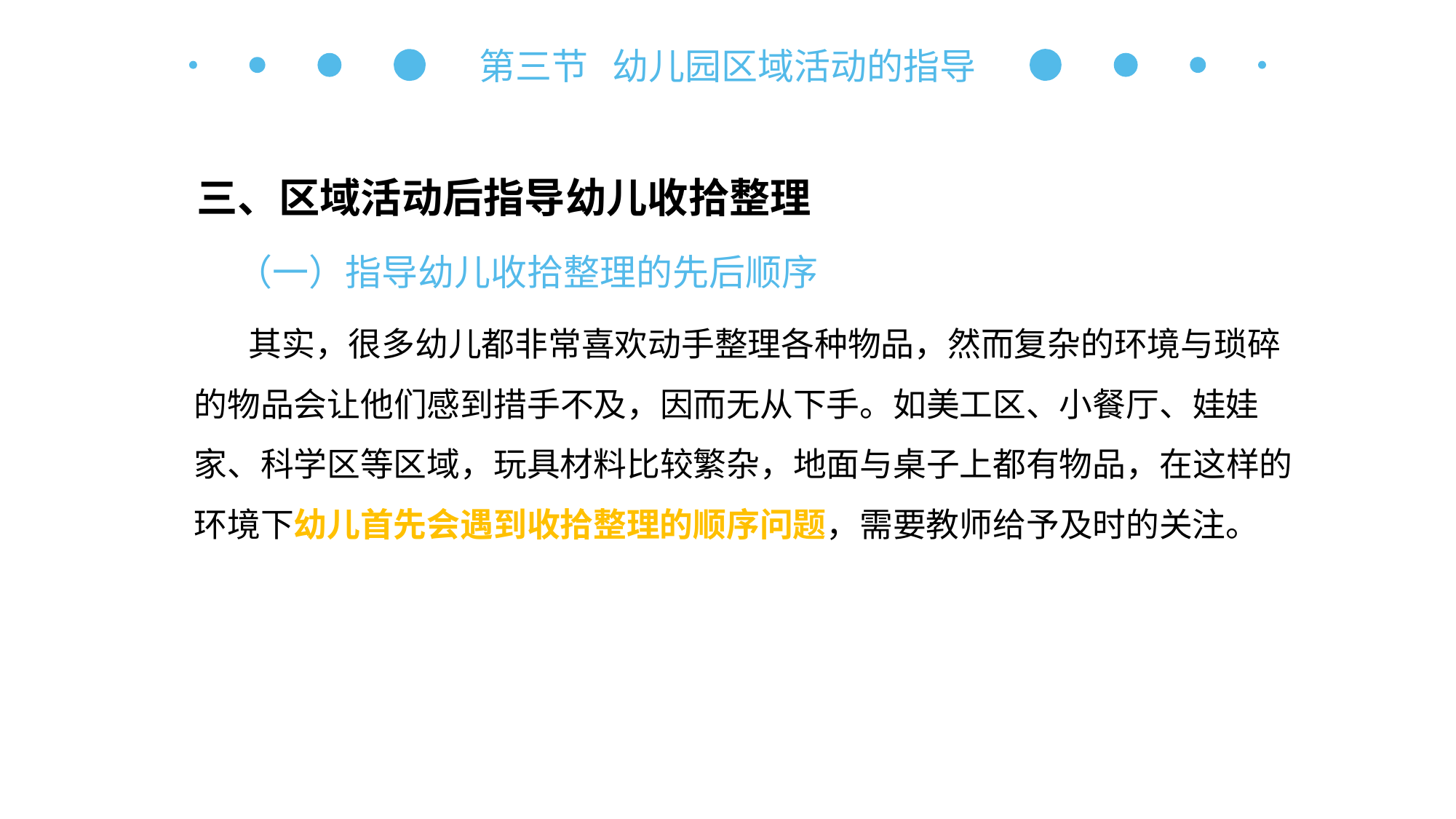

第三节   幼儿园区域活动的指导

三、区域活动后指导幼儿收拾整理
（一）指导幼儿收拾整理的先后顺序
其实，很多幼儿都非常喜欢动手整理各种物品，然而复杂的环境与琐碎的物品会让他们感到措手不及，因而无从下手。如美工区、小餐厅、娃娃家、科学区等区域，玩具材料比较繁杂，地面与桌子上都有物品，在这样的环境下幼儿首先会遇到收拾整理的顺序问题，需要教师给予及时的关注。